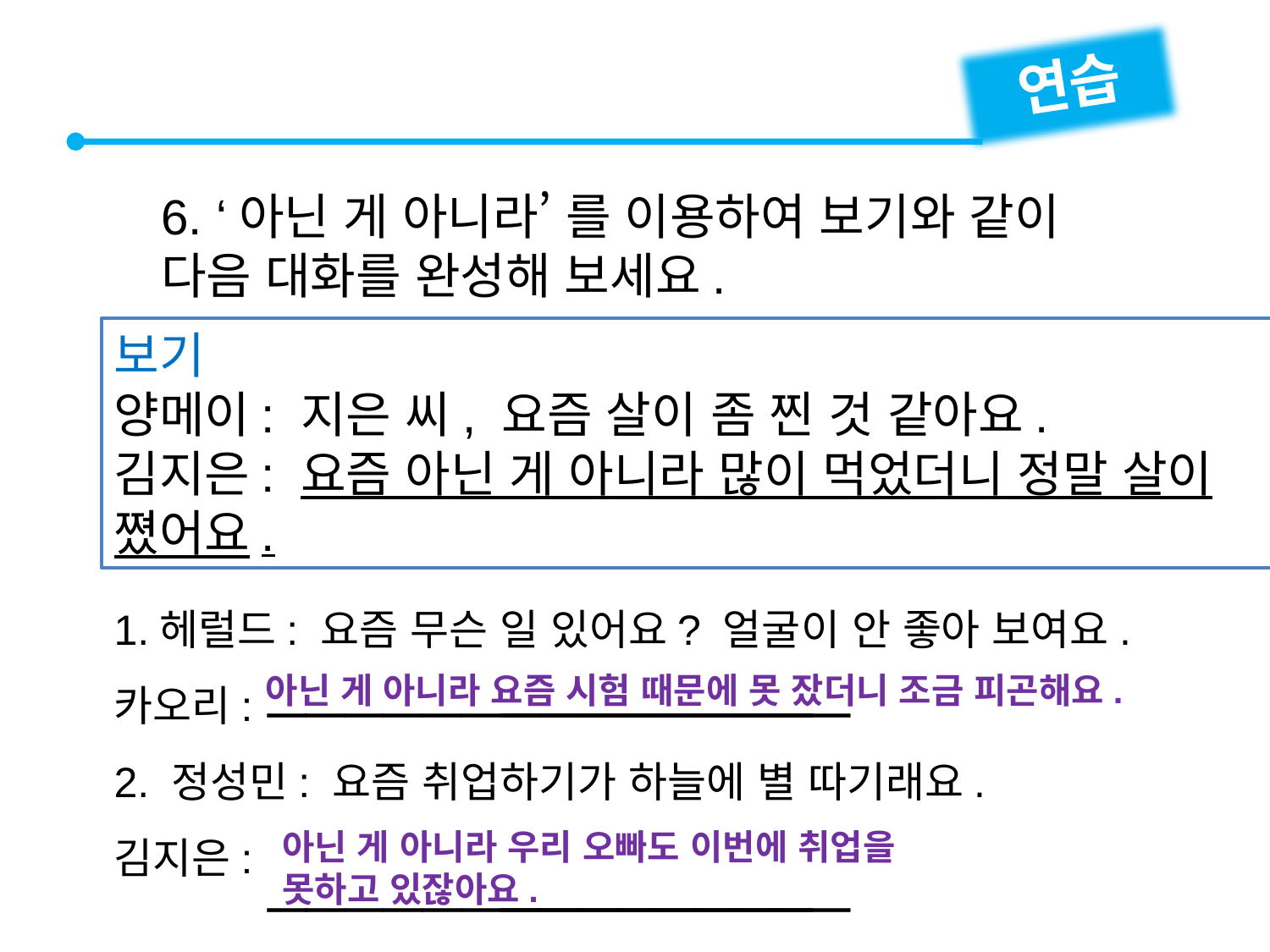

연습
6. ‘아닌 게 아니라’ 를 이용하여 보기와 같이
다음 대화를 완성해 보세요.
보기
양메이: 지은 씨, 요즘 살이 좀 찐 것 같아요.
김지은: 요즘 아닌 게 아니라 많이 먹었더니 정말 살이 쪘어요.
1.헤럴드: 요즘 무슨 일 있어요? 얼굴이 안 좋아 보여요.
카오리:
2. 정성민: 요즘 취업하기가 하늘에 별 따기래요.
김지은:
_______________
________
아닌 게 아니라 요즘 시험 때문에 못 잤더니 조금 피곤해요.
_______________
________
아닌 게 아니라 우리 오빠도 이번에 취업을
못하고 있잖아요.